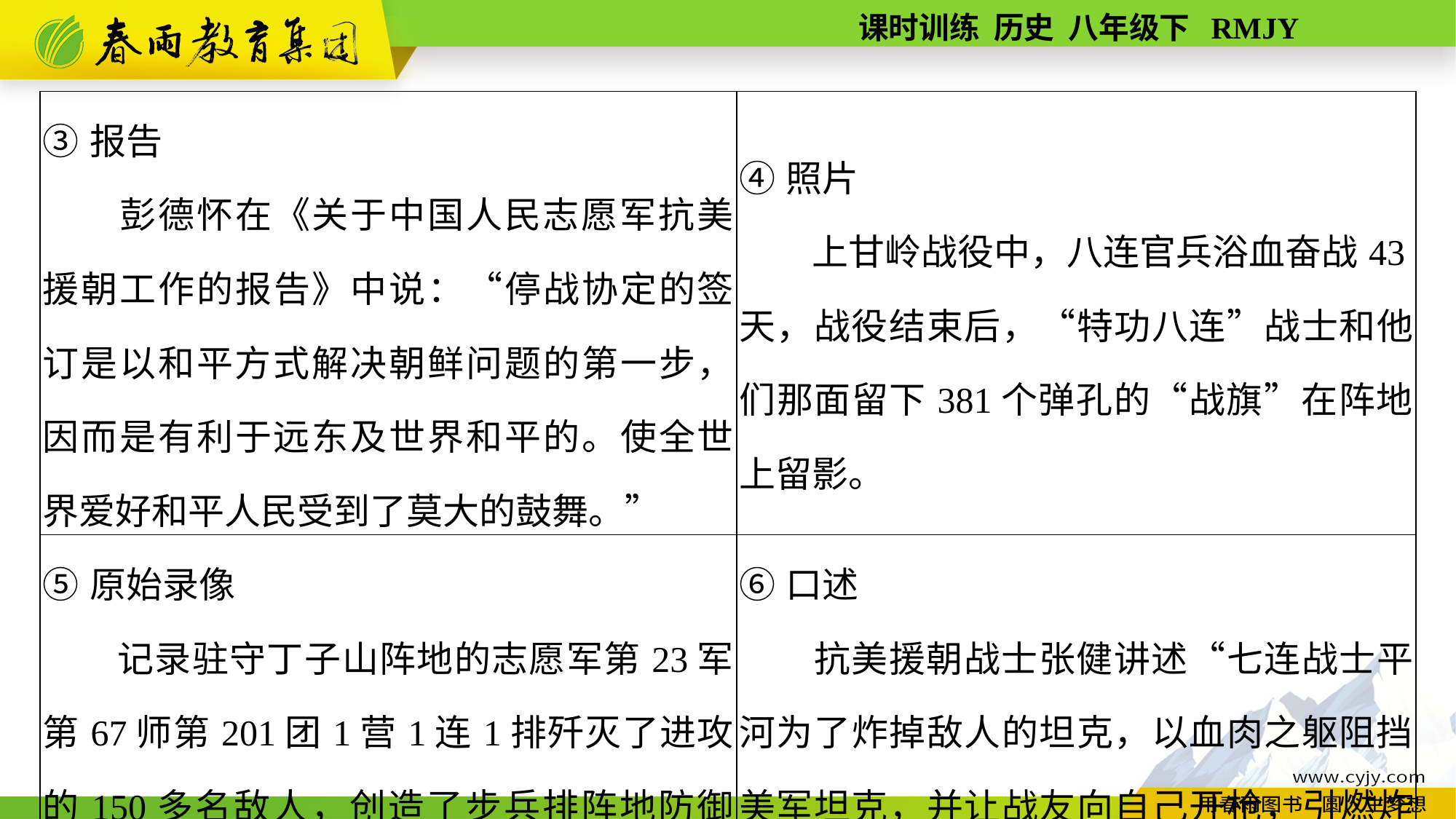

| ③报告 　　彭德怀在《关于中国人民志愿军抗美援朝工作的报告》中说：“停战协定的签订是以和平方式解决朝鲜问题的第一步，因而是有利于远东及世界和平的。使全世界爱好和平人民受到了莫大的鼓舞。” | ④照片 　　上甘岭战役中，八连官兵浴血奋战43天，战役结束后，“特功八连”战士和他们那面留下381个弹孔的“战旗”在阵地上留影。 |
| --- | --- |
| ⑤原始录像 　　记录驻守丁子山阵地的志愿军第23军第67师第201团1营1连1排歼灭了进攻的150多名敌人，创造了步兵排阵地防御的模范战例。 | ⑥口述 　　抗美援朝战士张健讲述“七连战士平河为了炸掉敌人的坦克，以血肉之躯阻挡美军坦克，并让战友向自己开枪，引燃炸药包，最终炸掉坦克，自己壮烈牺牲”。 |